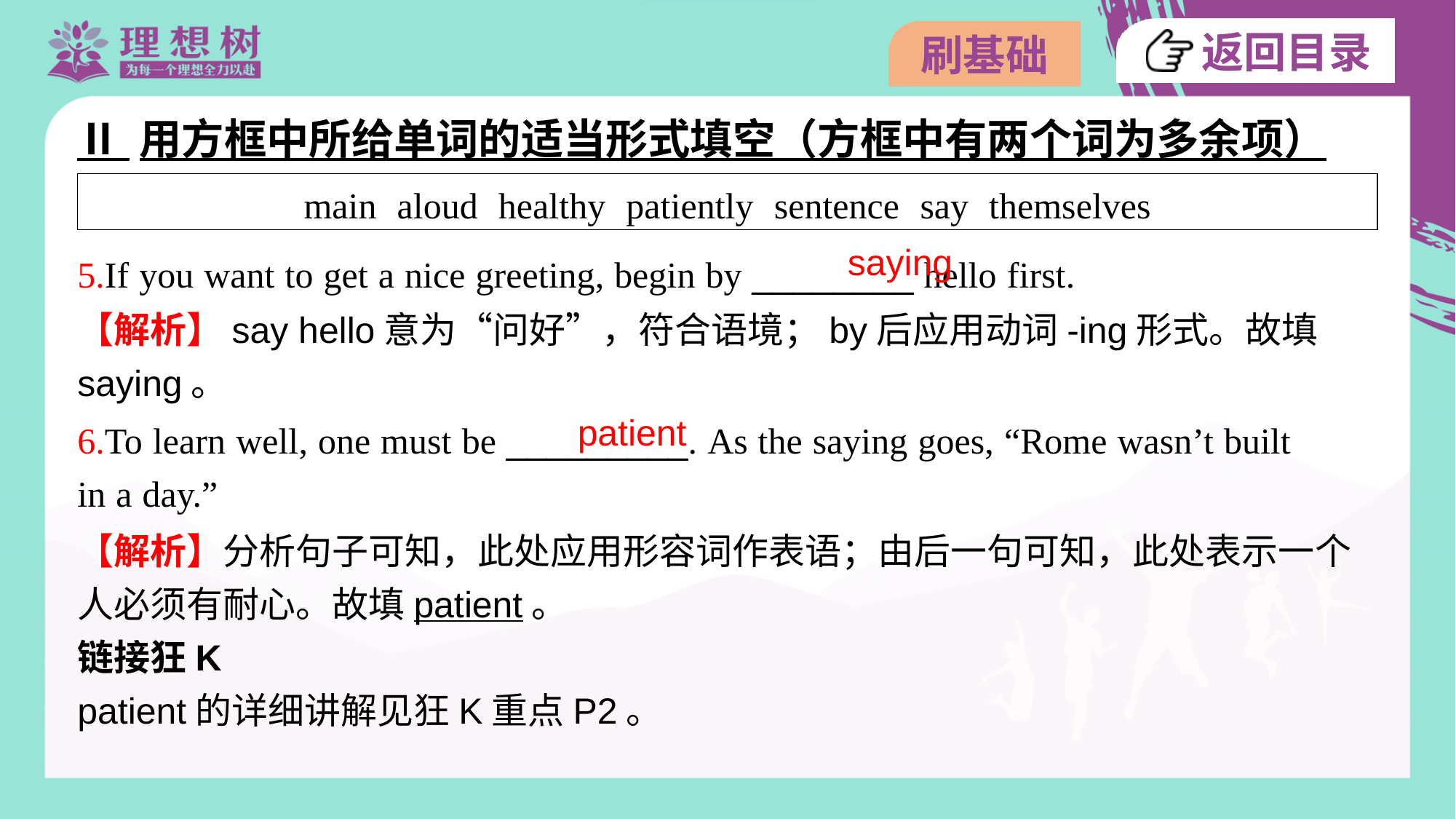

Ⅱ 用方框中所给单词的适当形式填空（方框中有两个词为多余项）
| main aloud healthy patiently sentence say themselves |
| --- |
saying
5.If you want to get a nice greeting, begin by ________ hello first.
【解析】say hello意为“问好”，符合语境；by后应用动词-ing形式。故填
saying。
patient
6.To learn well, one must be _________. As the saying goes, “Rome wasn’t built
in a day.”
【解析】分析句子可知，此处应用形容词作表语；由后一句可知，此处表示一个
人必须有耐心。故填patient。
链接狂K
patient的详细讲解见狂K重点P2。